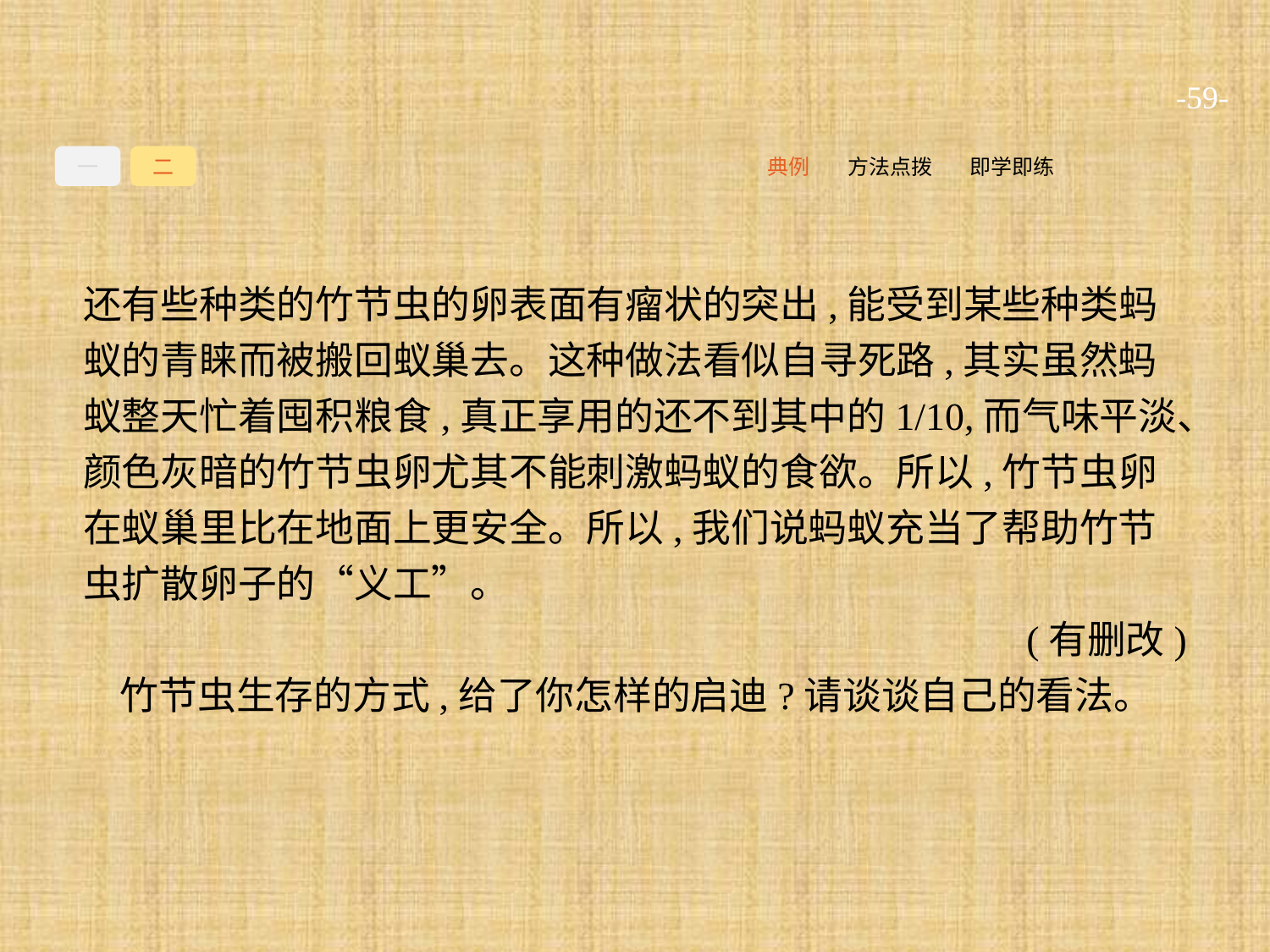

-59-
一
二
即学即练
方法点拨
典例
还有些种类的竹节虫的卵表面有瘤状的突出,能受到某些种类蚂蚁的青睐而被搬回蚁巢去。这种做法看似自寻死路,其实虽然蚂蚁整天忙着囤积粮食,真正享用的还不到其中的1/10,而气味平淡、颜色灰暗的竹节虫卵尤其不能刺激蚂蚁的食欲。所以,竹节虫卵在蚁巢里比在地面上更安全。所以,我们说蚂蚁充当了帮助竹节虫扩散卵子的“义工”。
(有删改)
竹节虫生存的方式,给了你怎样的启迪?请谈谈自己的看法。